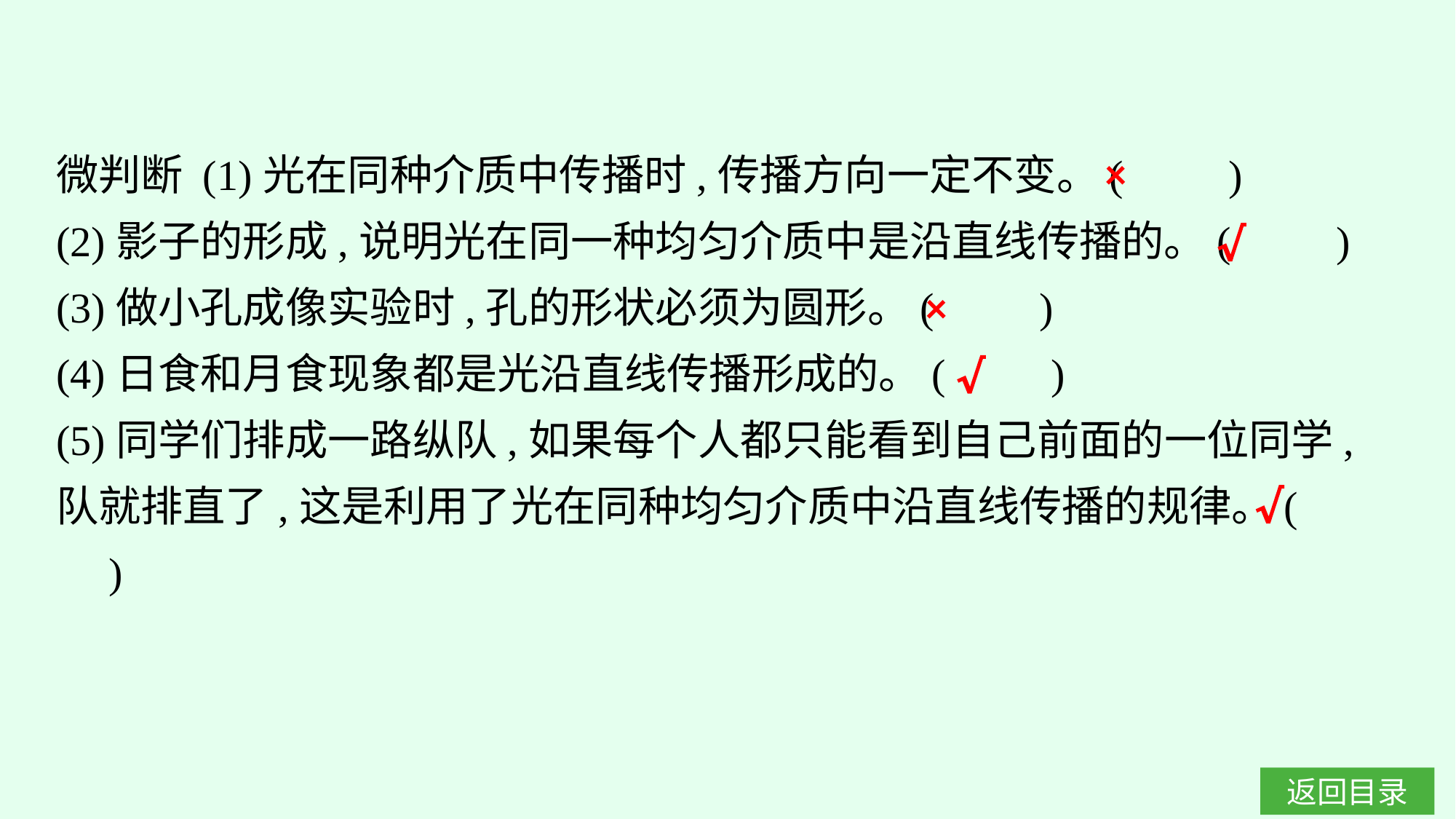

微判断 (1)光在同种介质中传播时,传播方向一定不变。(　　)
(2)影子的形成,说明光在同一种均匀介质中是沿直线传播的。(　　)
(3)做小孔成像实验时,孔的形状必须为圆形。(　　)
(4)日食和月食现象都是光沿直线传播形成的。(　　)
(5)同学们排成一路纵队,如果每个人都只能看到自己前面的一位同学,队就排直了,这是利用了光在同种均匀介质中沿直线传播的规律。(　　)
×
√
×
√
√